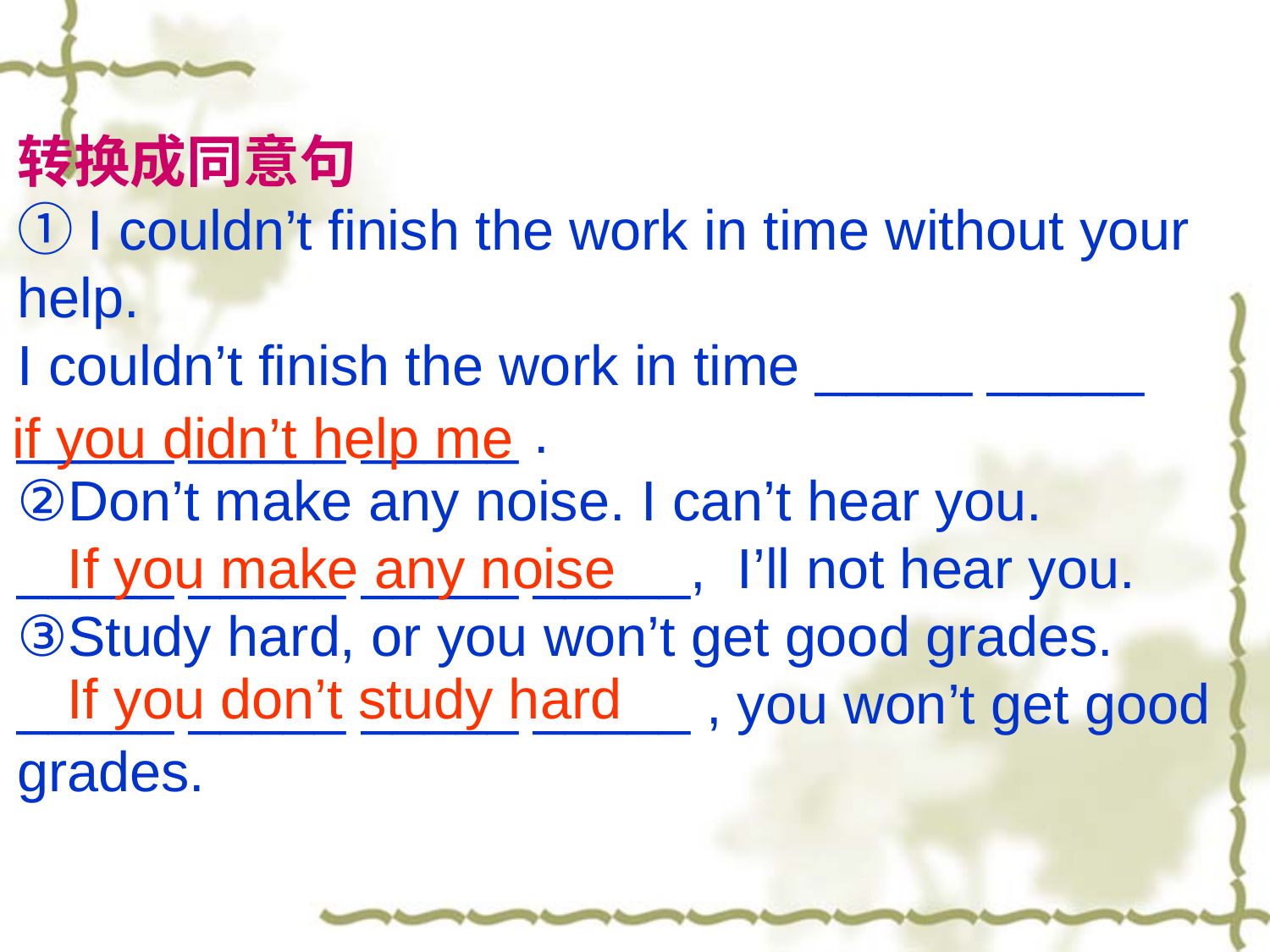

转换成同意句
①I couldn’t finish the work in time without your help.
I couldn’t finish the work in time _____ _____ _____ _____ _____ .
②Don’t make any noise. I can’t hear you.
_____ _____ _____ _____,  I’ll not hear you.
③Study hard, or you won’t get good grades.
_____ _____ _____ _____ , you won’t get good grades.
if you didn’t help me
If you make any noise
If you don’t study hard